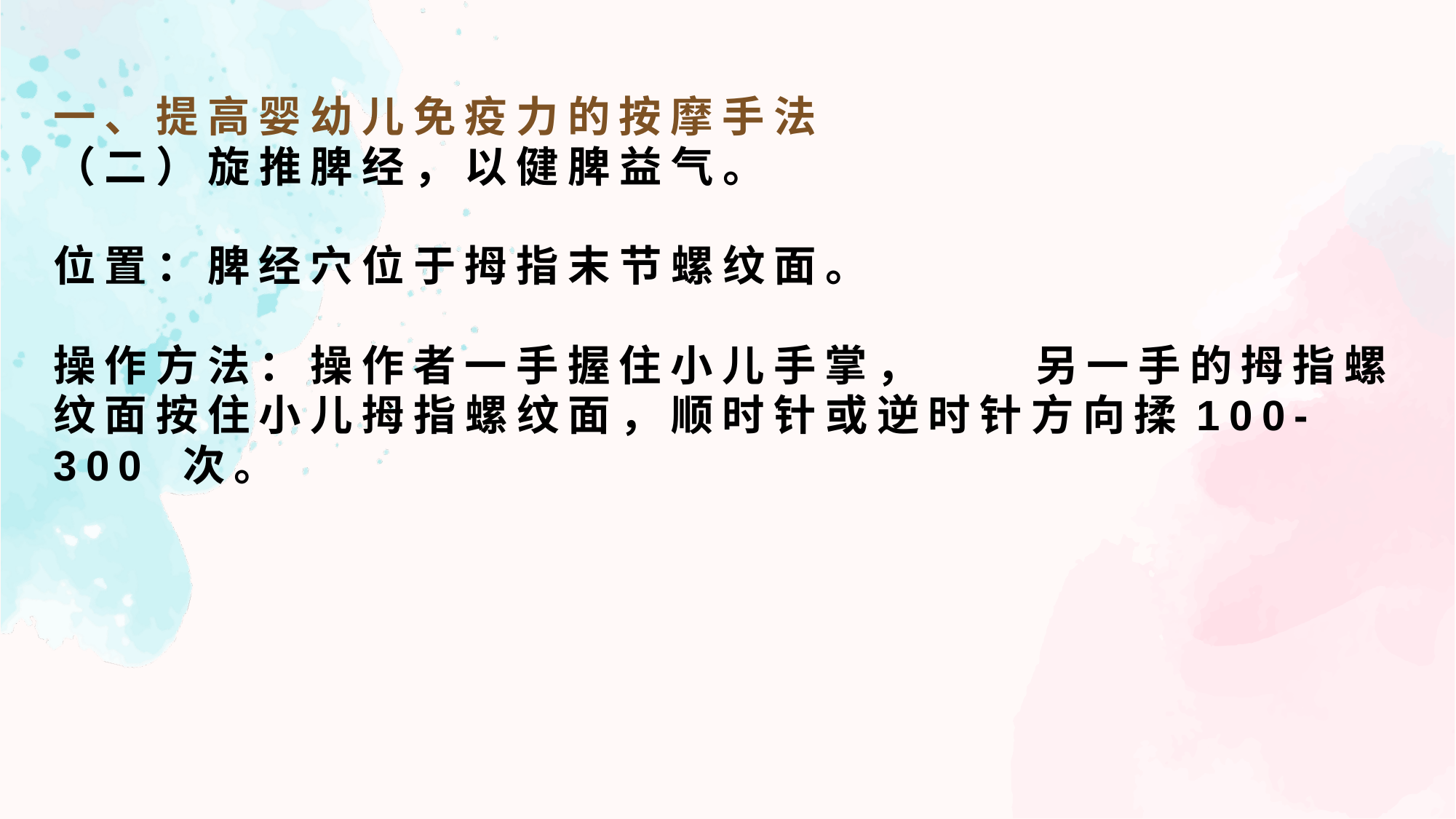

一、提高婴幼儿免疫力的按摩手法
（二）旋推脾经，以健脾益气。

位置：脾经穴位于拇指末节螺纹面。

操作方法：操作者一手握住小儿手掌，	另一手的拇指螺纹面按住小儿拇指螺纹面，顺时针或逆时针方向揉100-300 次。